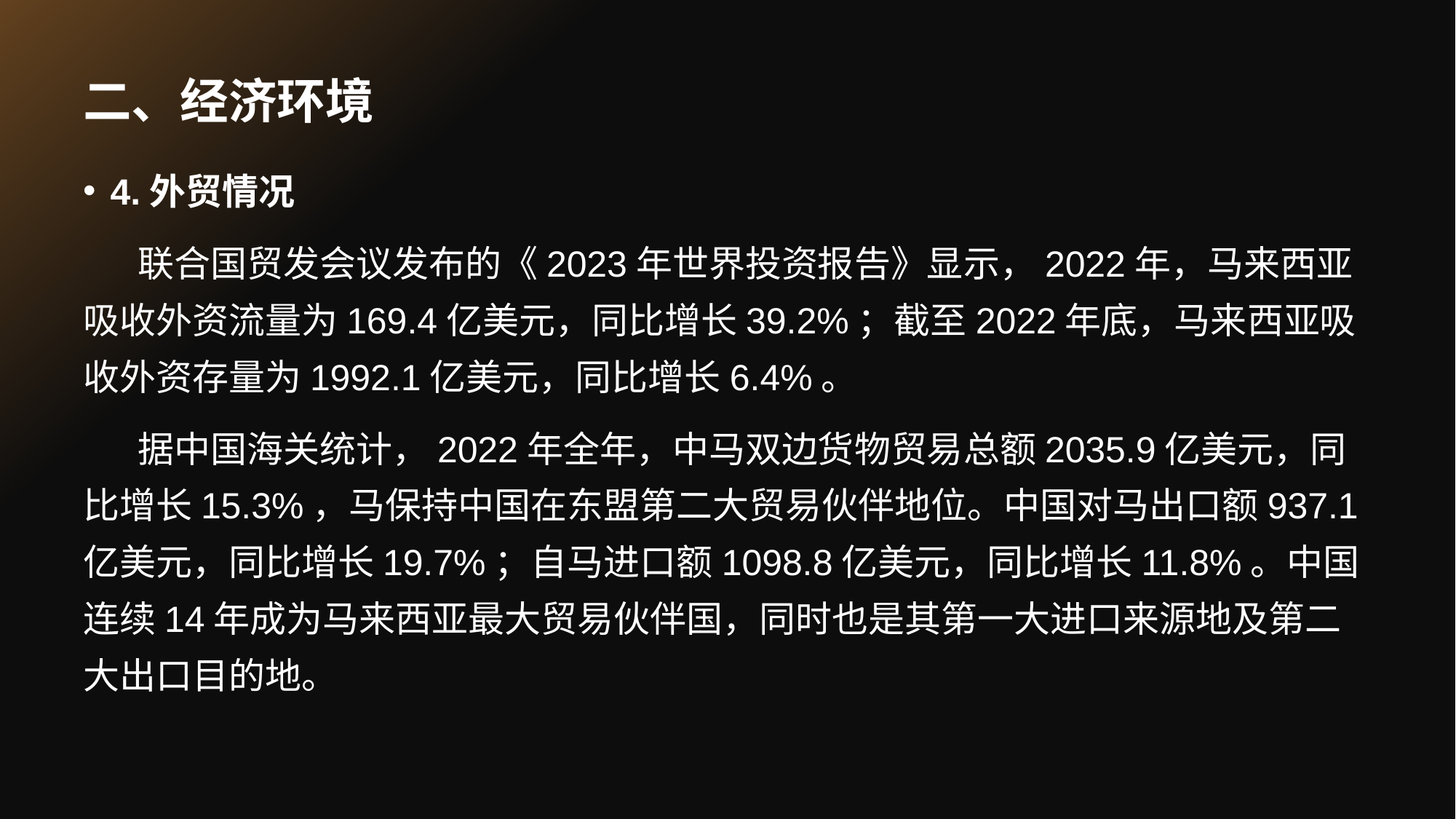

# 二、经济环境
4.外贸情况
联合国贸发会议发布的《2023年世界投资报告》显示，2022年，马来西亚吸收外资流量为169.4亿美元，同比增长39.2%；截至2022年底，马来西亚吸收外资存量为1992.1亿美元，同比增长6.4%。
据中国海关统计，2022年全年，中马双边货物贸易总额2035.9亿美元，同比增长15.3%，马保持中国在东盟第二大贸易伙伴地位。中国对马出口额937.1亿美元，同比增长19.7%；自马进口额1098.8亿美元，同比增长11.8%。中国连续14年成为马来西亚最大贸易伙伴国，同时也是其第一大进口来源地及第二大出口目的地。